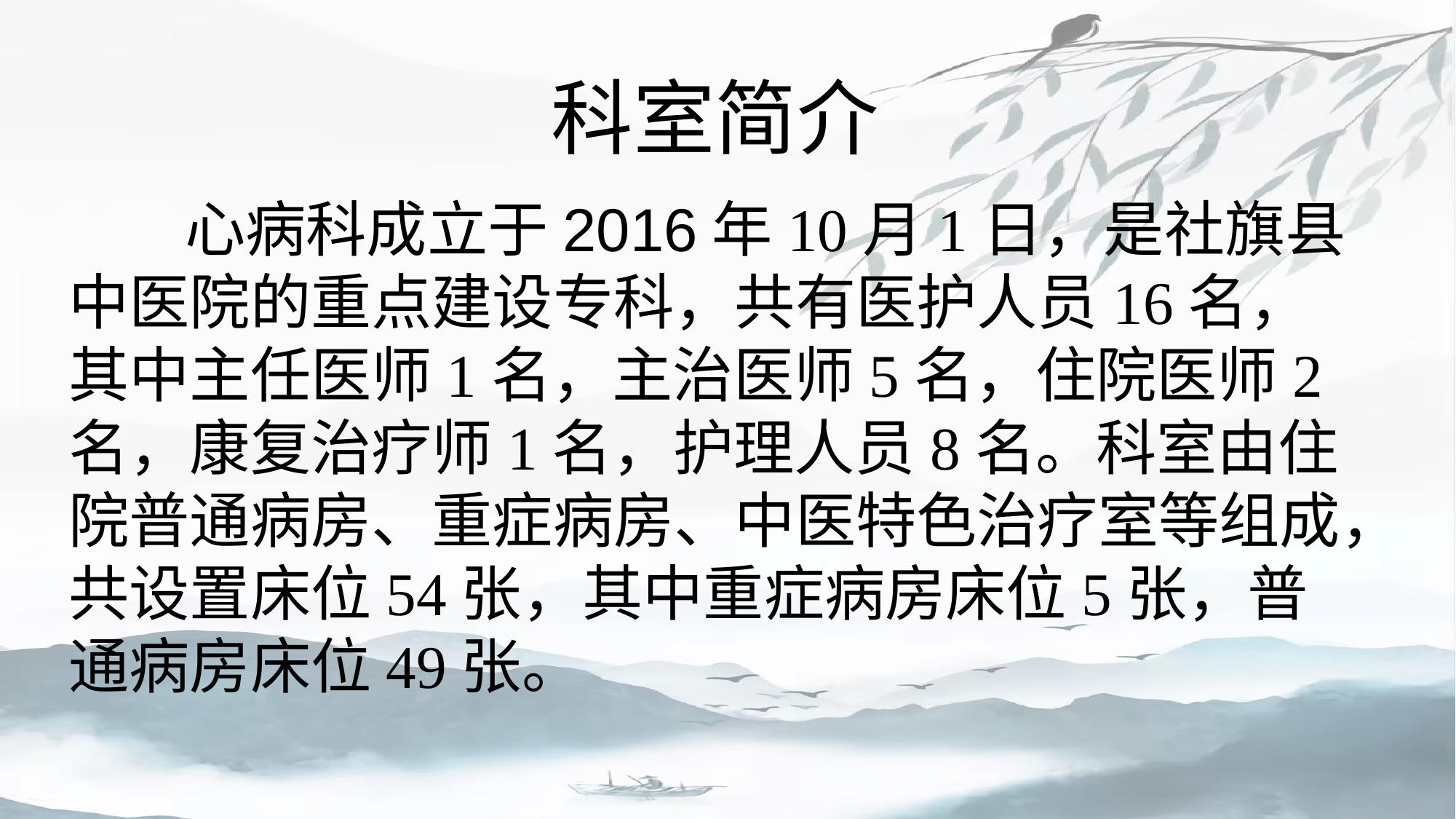

科室简介
     心病科成立于2016年10月1日，是社旗县中医院的重点建设专科，共有医护人员16名，其中主任医师1名，主治医师5名，住院医师2名，康复治疗师1名，护理人员8名。科室由住院普通病房、重症病房、中医特色治疗室等组成，共设置床位54张，其中重症病房床位5张，普通病房床位49张。